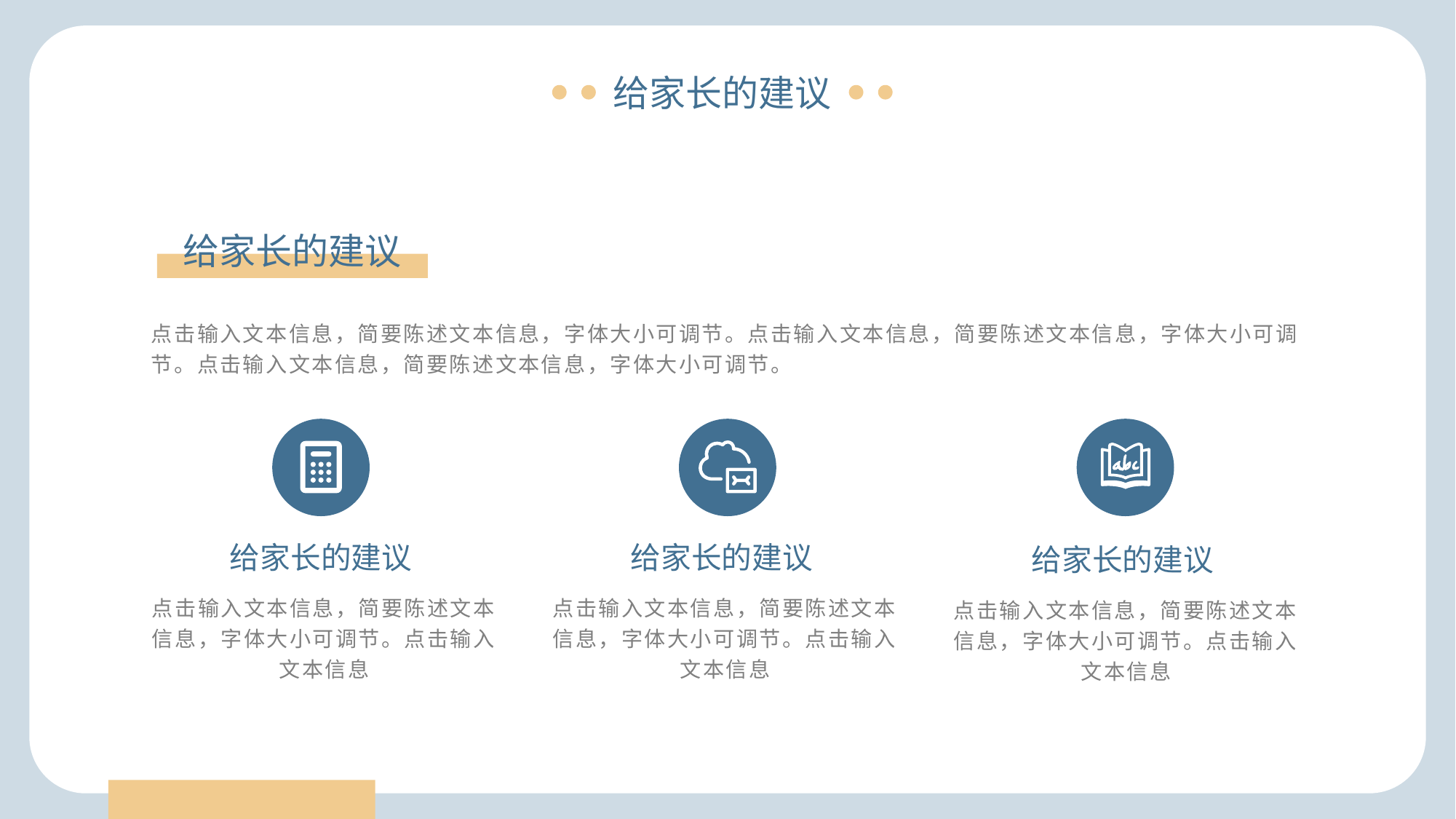

给家长的建议

给家长的建议

点击输入文本信息，简要陈述文本信息，字体大小可调节。点击输入文本信息，简要陈述文本信息，字体大小可调节。点击输入文本信息，简要陈述文本信息，字体大小可调节。

给家长的建议
给家长的建议
给家长的建议
点击输入文本信息，简要陈述文本信息，字体大小可调节。点击输入文本信息
点击输入文本信息，简要陈述文本信息，字体大小可调节。点击输入文本信息
点击输入文本信息，简要陈述文本信息，字体大小可调节。点击输入文本信息